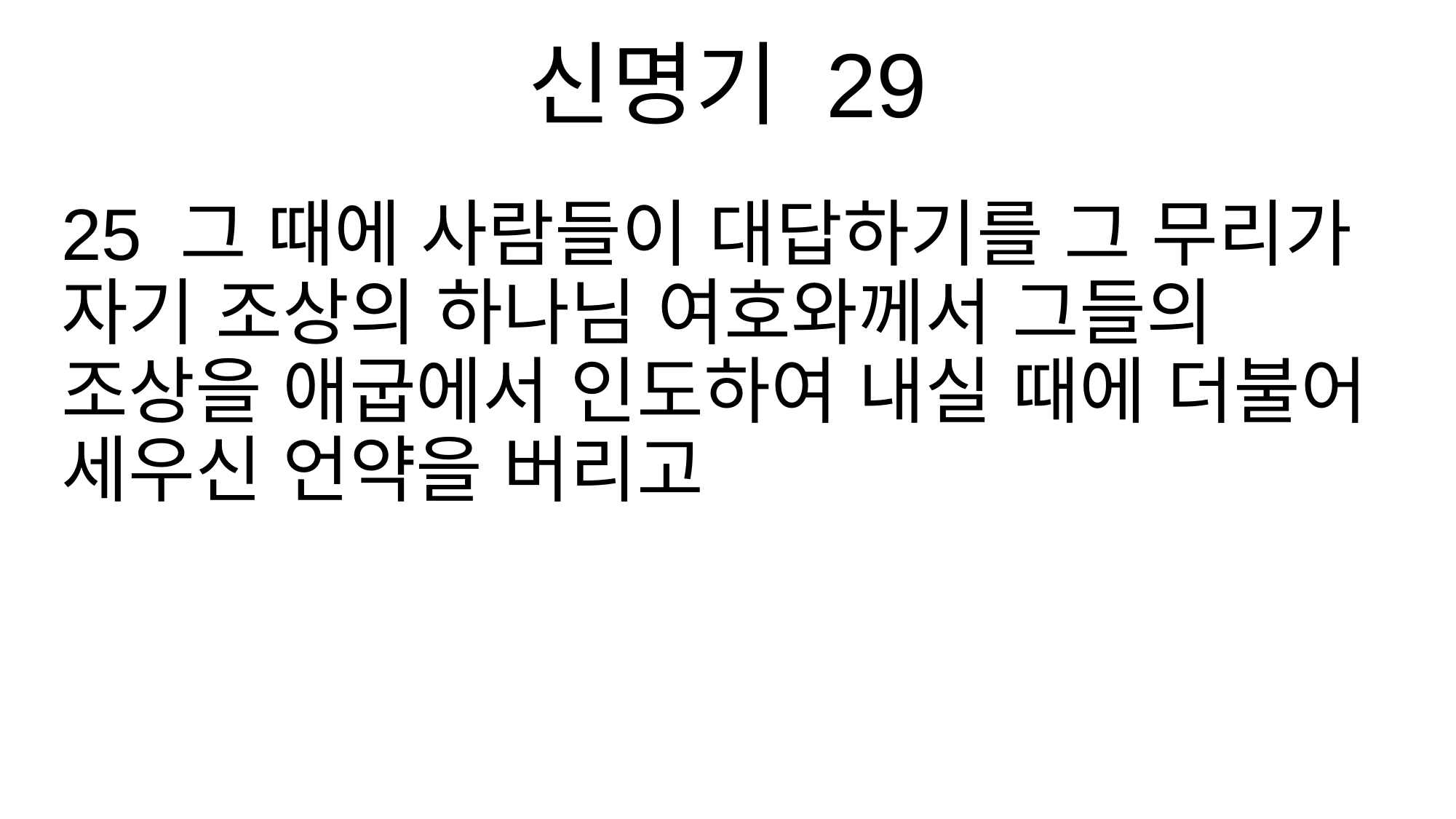

신명기 29
25 그 때에 사람들이 대답하기를 그 무리가 자기 조상의 하나님 여호와께서 그들의 조상을 애굽에서 인도하여 내실 때에 더불어 세우신 언약을 버리고